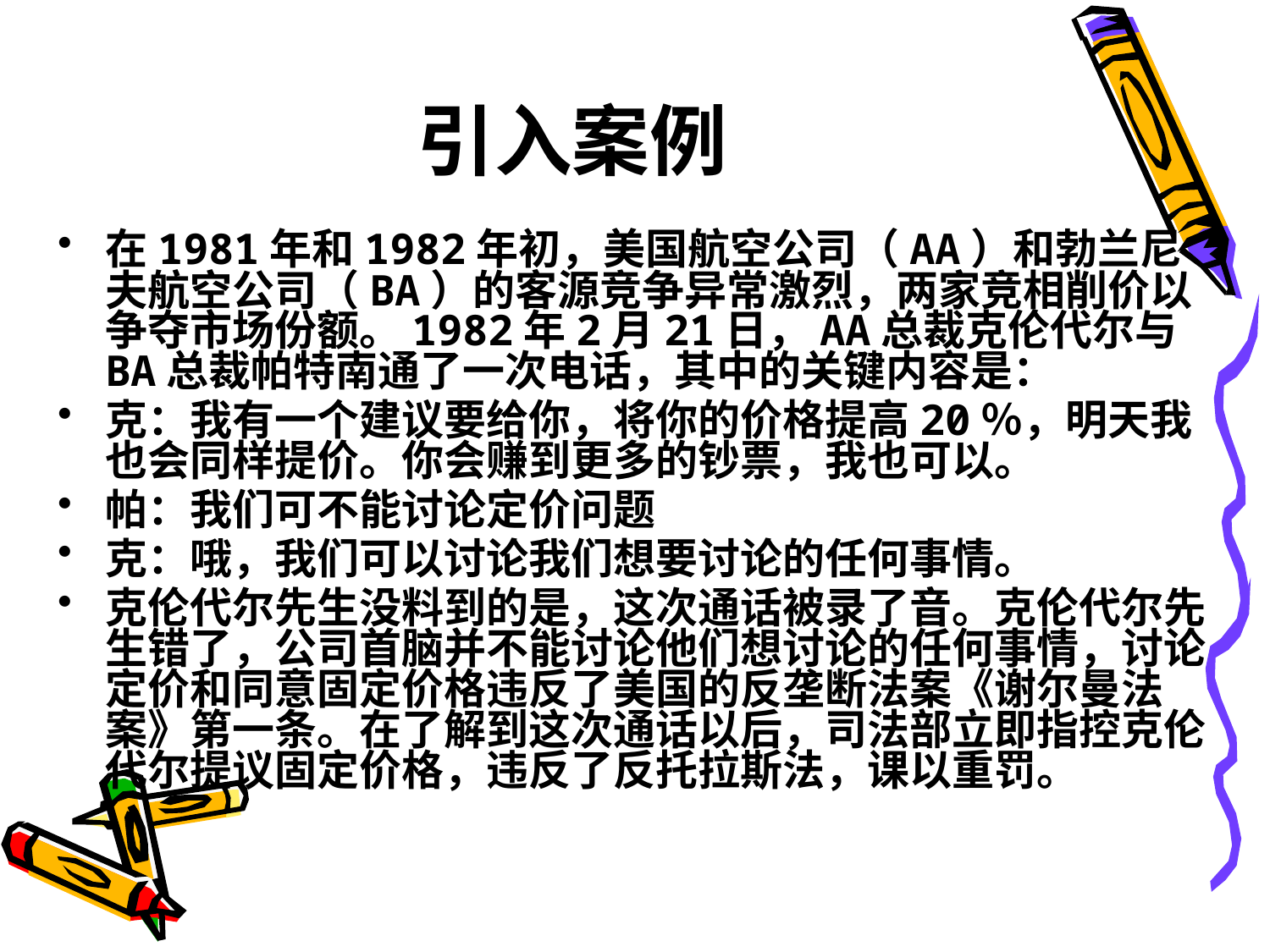

# 引入案例
在1981年和1982年初，美国航空公司（AA）和勃兰尼夫航空公司（BA）的客源竞争异常激烈，两家竞相削价以争夺市场份额。1982年2月21日，AA总裁克伦代尔与BA总裁帕特南通了一次电话，其中的关键内容是：
克：我有一个建议要给你，将你的价格提高20％，明天我也会同样提价。你会赚到更多的钞票，我也可以。
帕：我们可不能讨论定价问题
克：哦，我们可以讨论我们想要讨论的任何事情。
克伦代尔先生没料到的是，这次通话被录了音。克伦代尔先生错了，公司首脑并不能讨论他们想讨论的任何事情，讨论定价和同意固定价格违反了美国的反垄断法案《谢尔曼法案》第一条。在了解到这次通话以后，司法部立即指控克伦代尔提议固定价格，违反了反托拉斯法，课以重罚。